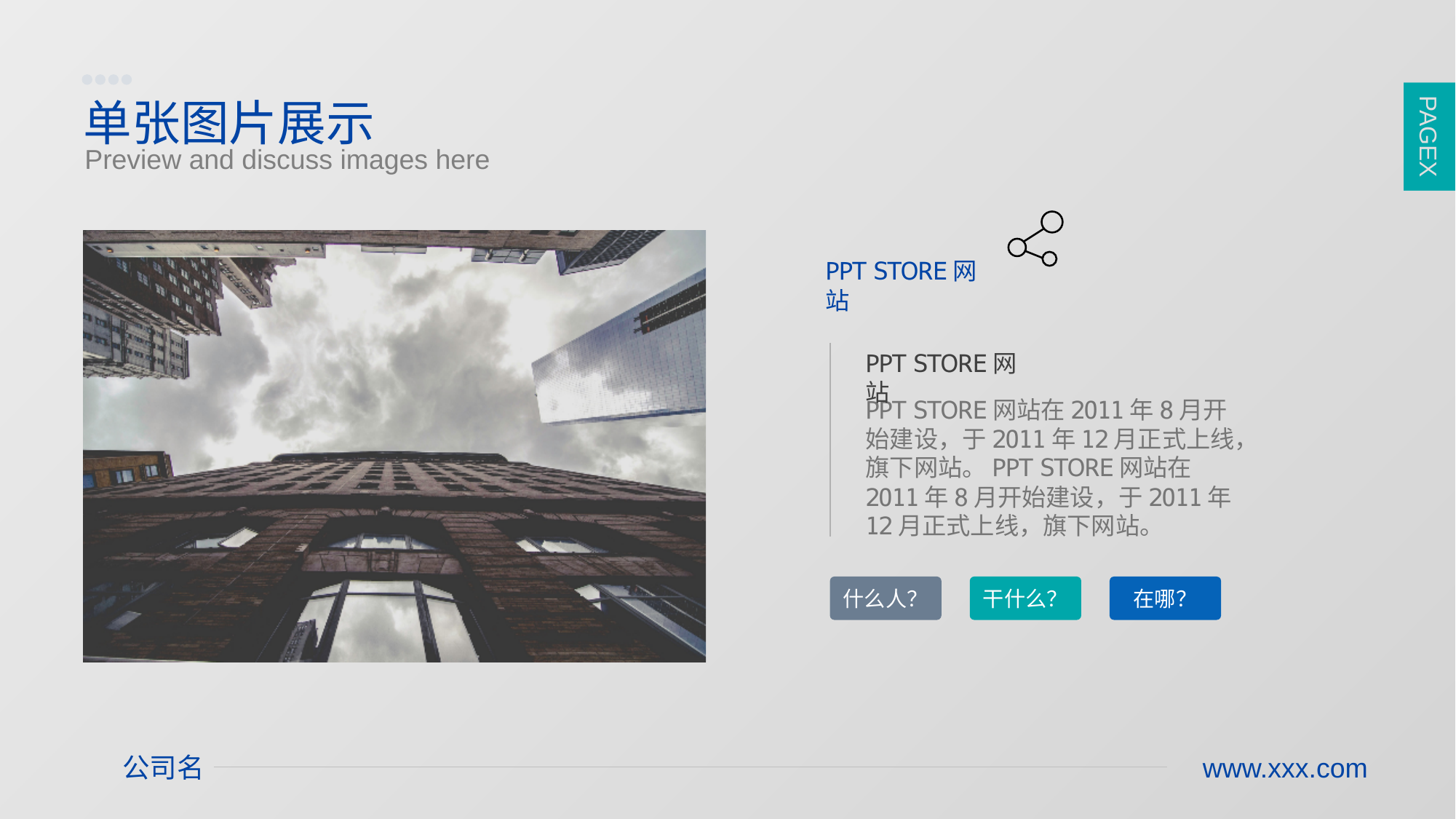

PAGE3
PAGEX
单张图片展示
Preview and discuss images here

PPT STORE网站
PPT STORE网站
PPT STORE网站在2011年8月开始建设，于2011年12月正式上线，旗下网站。PPT STORE网站在2011年8月开始建设，于2011年12月正式上线，旗下网站。

什么人？
干什么？
在哪？